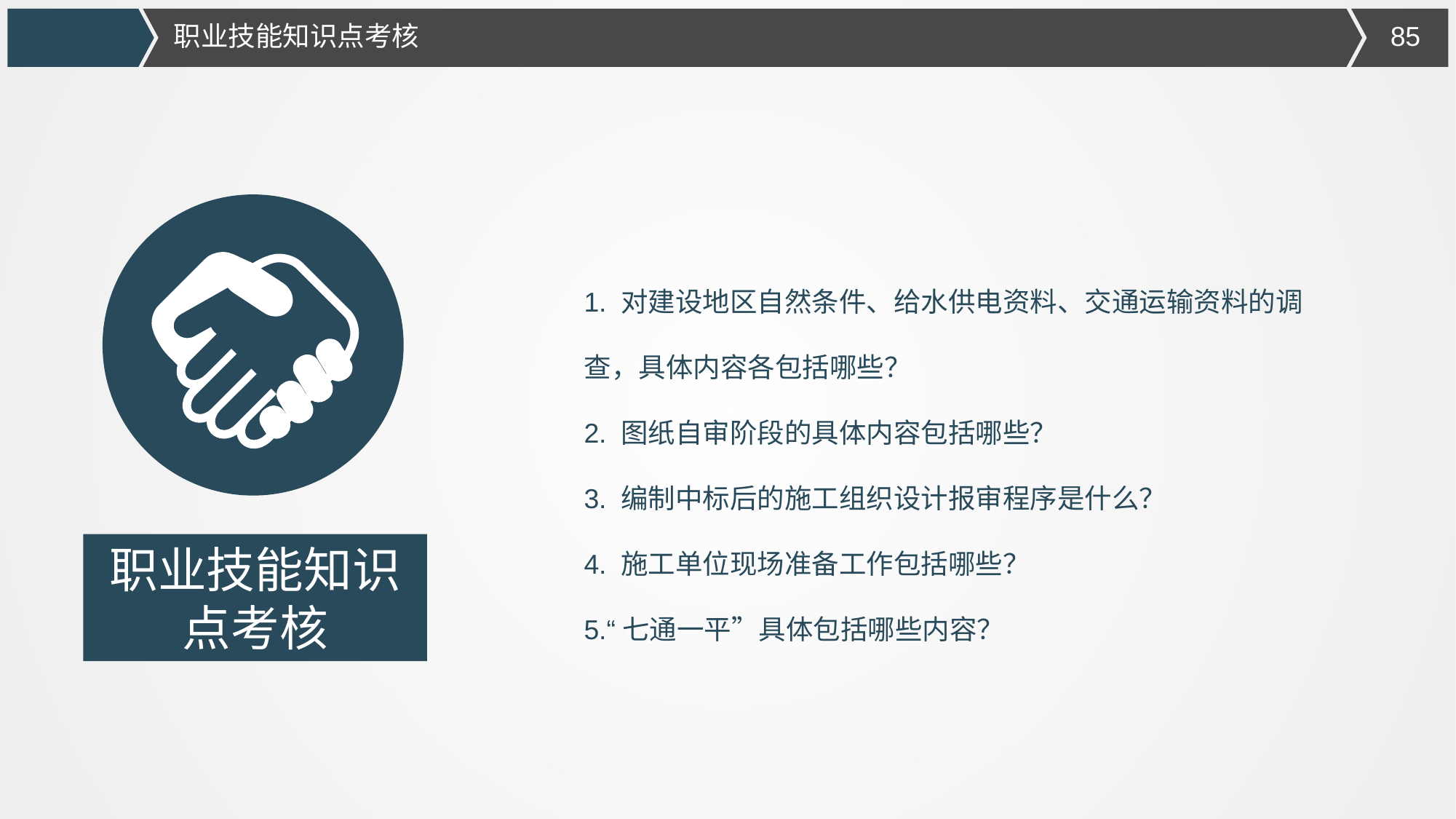

职业技能知识点考核

1. 对建设地区自然条件、给水供电资料、交通运输资料的调查，具体内容各包括哪些？
2. 图纸自审阶段的具体内容包括哪些？
3. 编制中标后的施工组织设计报审程序是什么？
4. 施工单位现场准备工作包括哪些？
5.“七通一平”具体包括哪些内容？
职业技能知识点考核